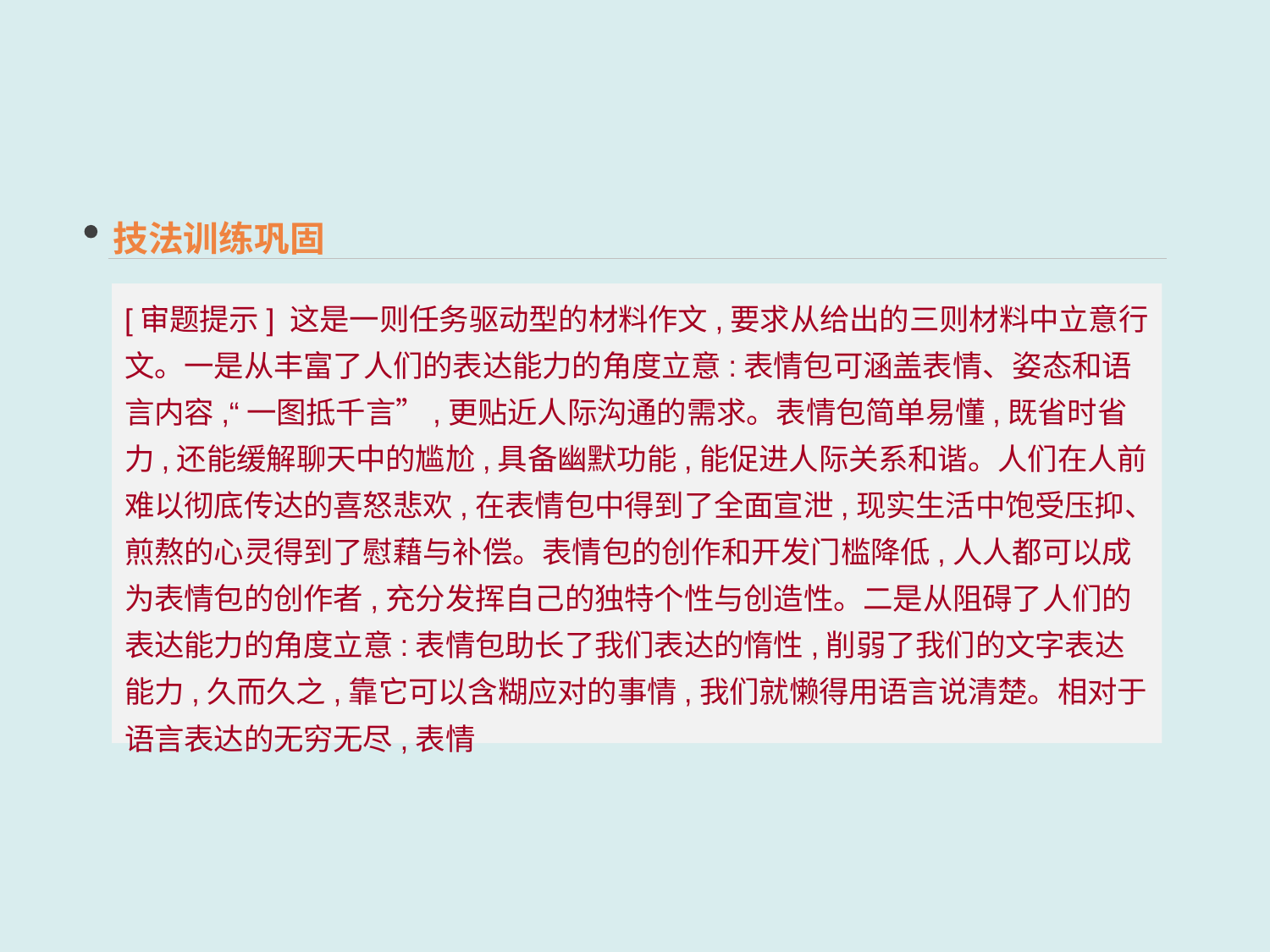

技法训练巩固

[审题提示] 这是一则任务驱动型的材料作文,要求从给出的三则材料中立意行文。一是从丰富了人们的表达能力的角度立意:表情包可涵盖表情、姿态和语言内容,“一图抵千言”,更贴近人际沟通的需求。表情包简单易懂,既省时省力,还能缓解聊天中的尴尬,具备幽默功能,能促进人际关系和谐。人们在人前难以彻底传达的喜怒悲欢,在表情包中得到了全面宣泄,现实生活中饱受压抑、煎熬的心灵得到了慰藉与补偿。表情包的创作和开发门槛降低,人人都可以成为表情包的创作者,充分发挥自己的独特个性与创造性。二是从阻碍了人们的表达能力的角度立意:表情包助长了我们表达的惰性,削弱了我们的文字表达能力,久而久之,靠它可以含糊应对的事情,我们就懒得用语言说清楚。相对于语言表达的无穷无尽,表情